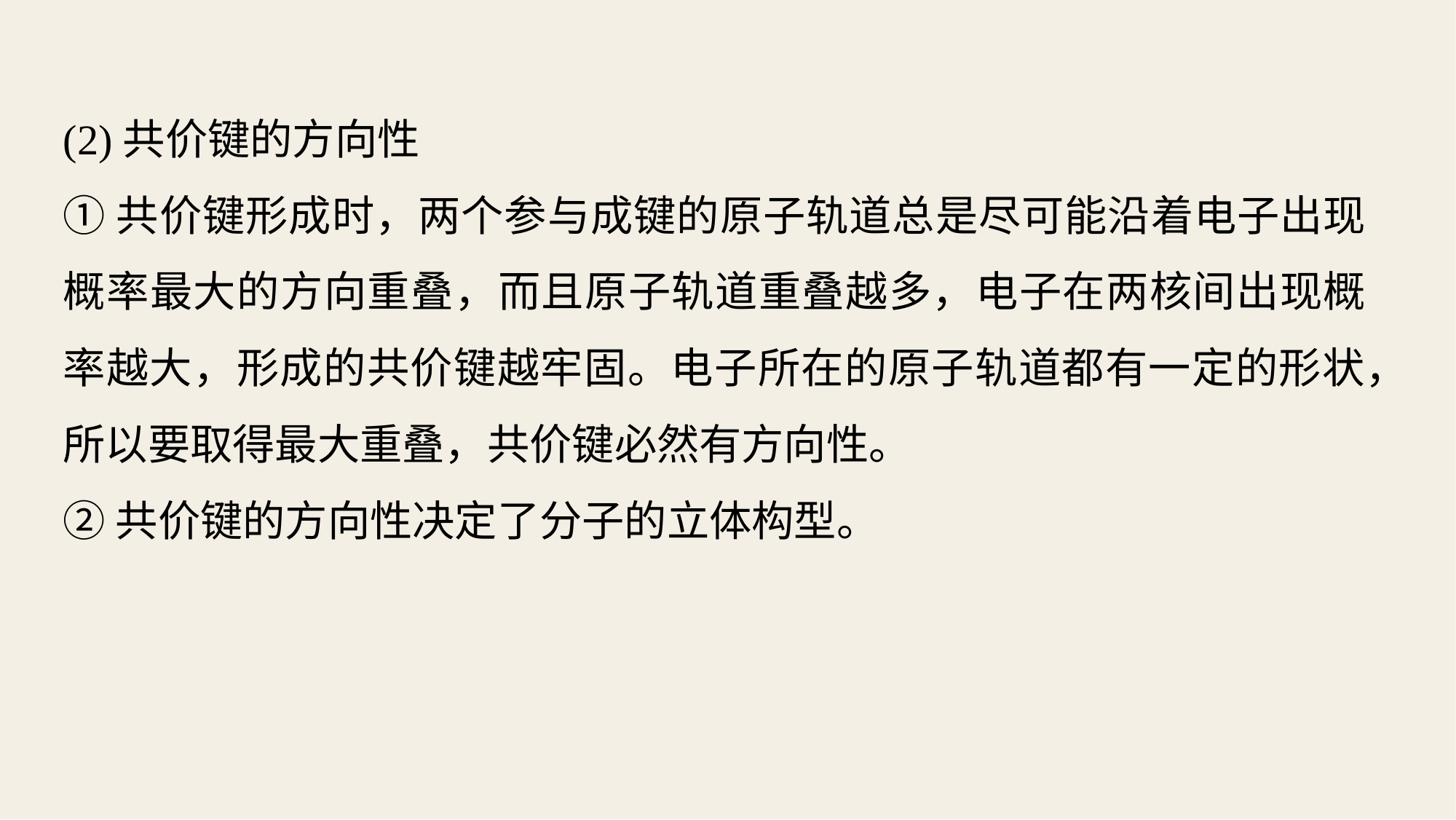

(2)共价键的方向性
①共价键形成时，两个参与成键的原子轨道总是尽可能沿着电子出现概率最大的方向重叠，而且原子轨道重叠越多，电子在两核间出现概率越大，形成的共价键越牢固。电子所在的原子轨道都有一定的形状，所以要取得最大重叠，共价键必然有方向性。
②共价键的方向性决定了分子的立体构型。